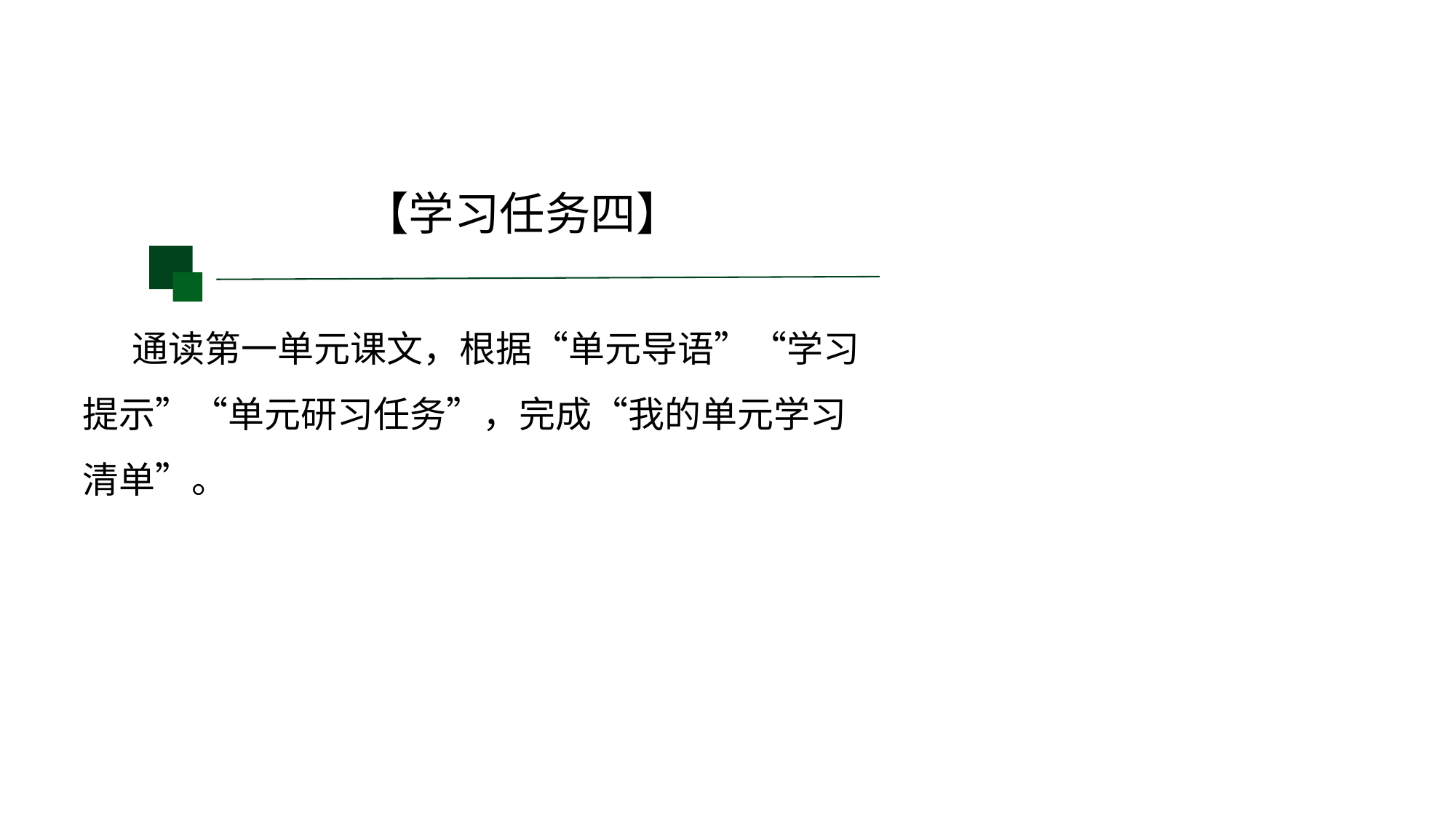

【学习任务四】

     通读第一单元课文，根据“单元导语”“学习提示”“单元研习任务”，完成“我的单元学习清单”。